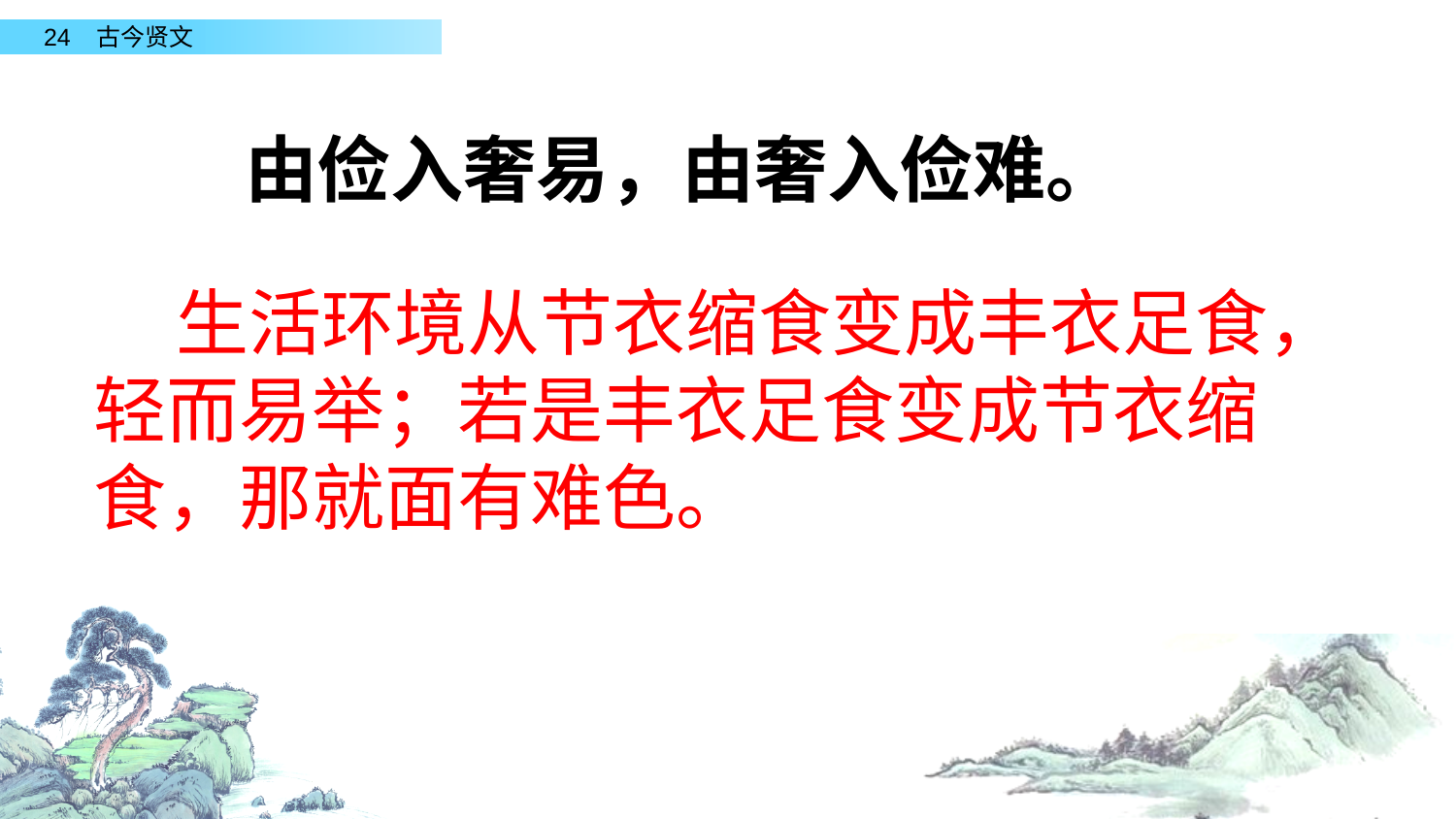

由俭入奢易，由奢入俭难。
    生活环境从节衣缩食变成丰衣足食，轻而易举；若是丰衣足食变成节衣缩食，那就面有难色。